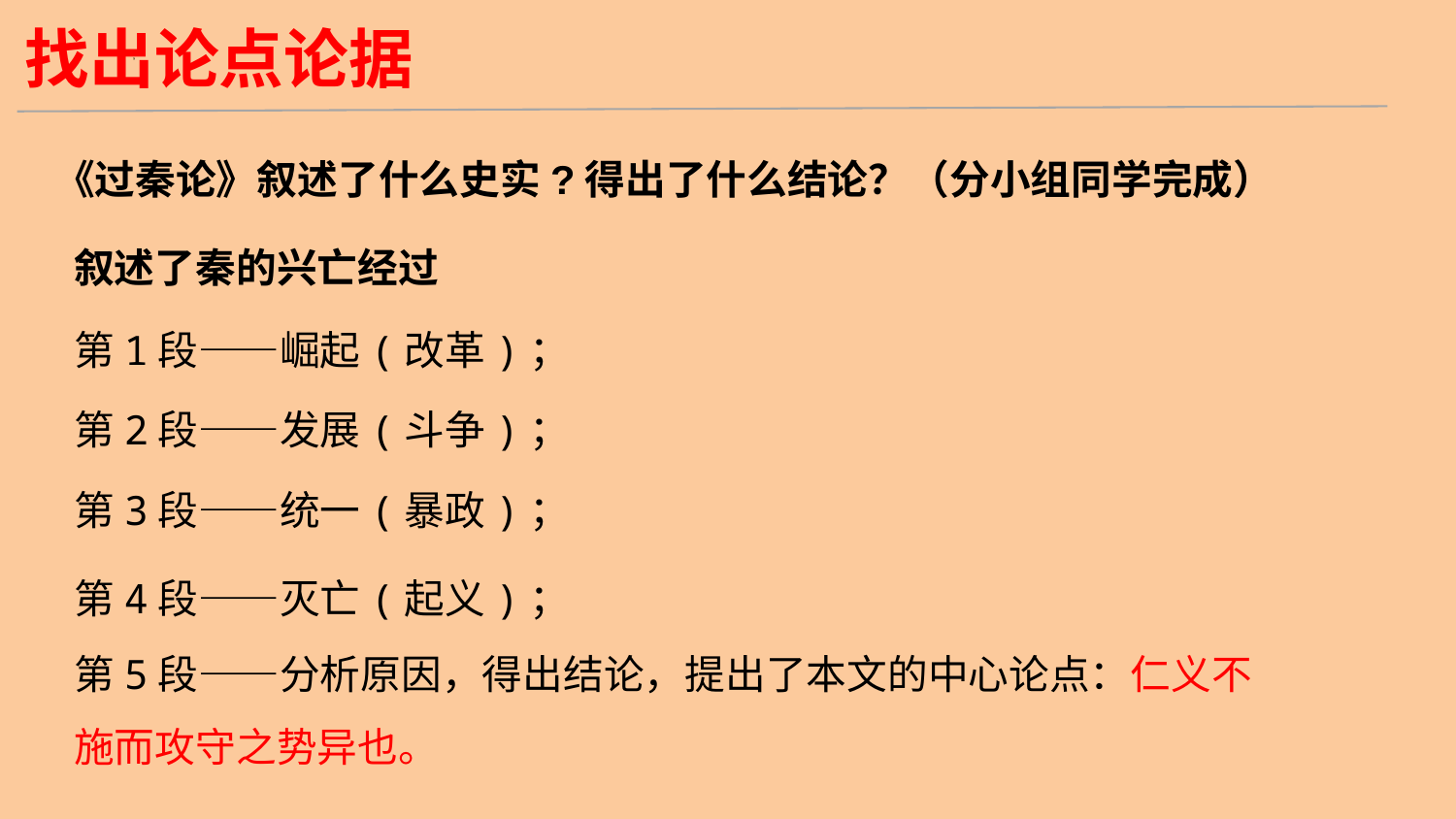

找出论点论据
《过秦论》叙述了什么史实?得出了什么结论？（分小组同学完成）
叙述了秦的兴亡经过
第1段——崛起(改革)；
第2段——发展(斗争)；
第3段——统一(暴政)；
第4段——灭亡(起义)；
第5段——分析原因，得出结论，提出了本文的中心论点：仁义不施而攻守之势异也。